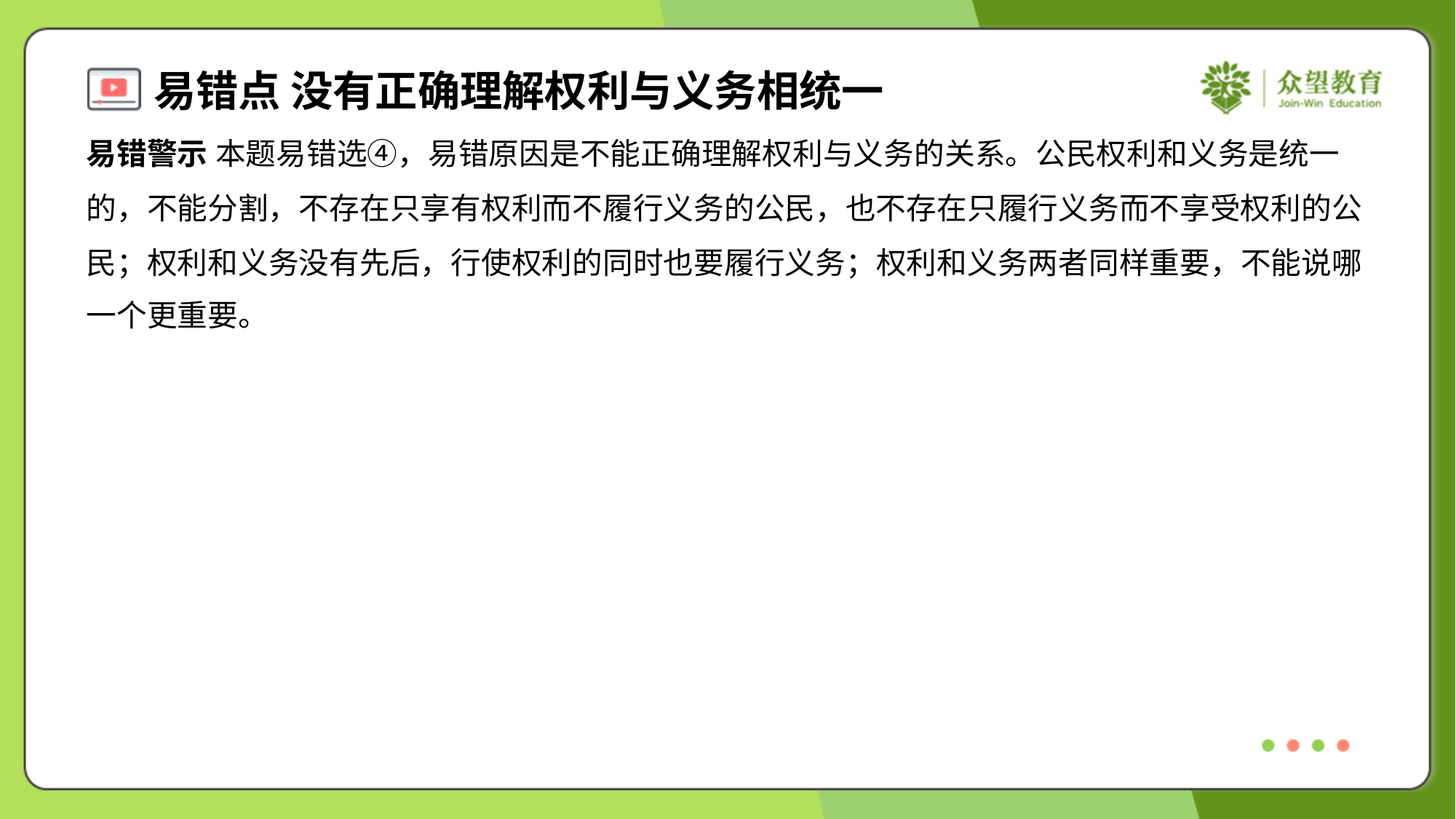

易错警示 本题易错选④，易错原因是不能正确理解权利与义务的关系。公民权利和义务是统一
的，不能分割，不存在只享有权利而不履行义务的公民，也不存在只履行义务而不享受权利的公
民；权利和义务没有先后，行使权利的同时也要履行义务；权利和义务两者同样重要，不能说哪
一个更重要。